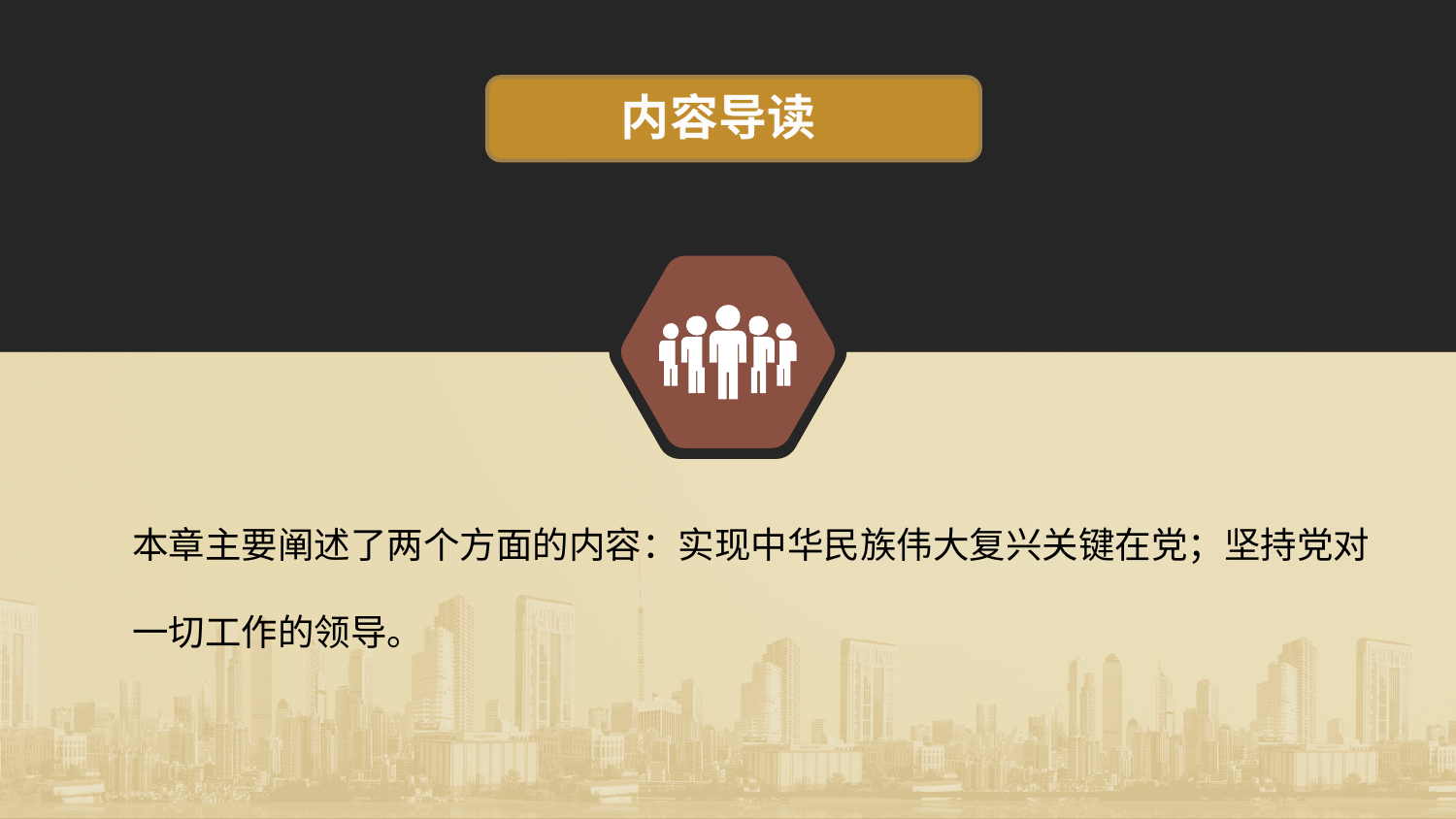

内容导读

本章主要阐述了两个方面的内容：实现中华民族伟大复兴关键在党；坚持党对一切工作的领导。